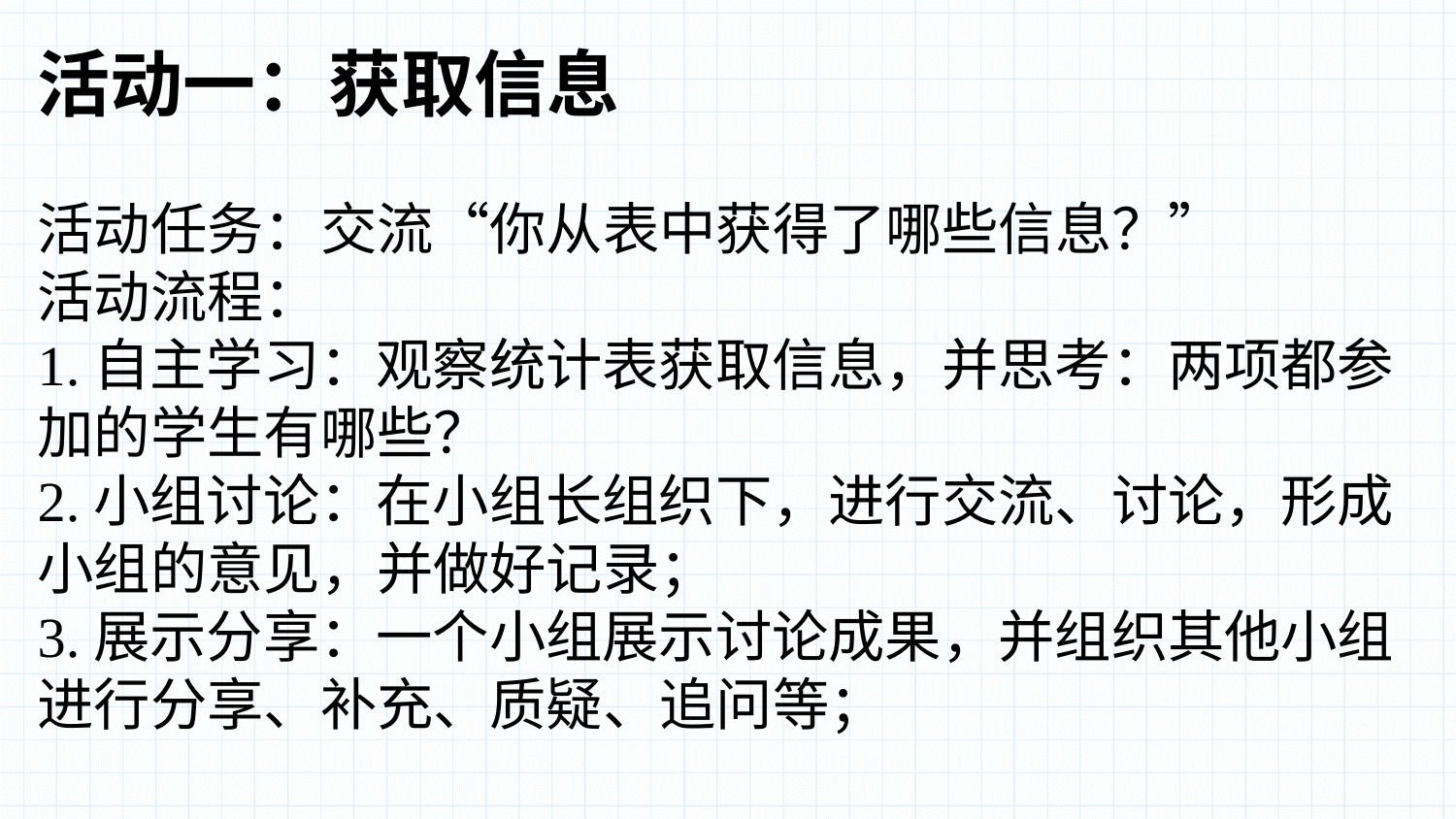

活动一：获取信息

活动任务：交流“你从表中获得了哪些信息？”
活动流程：
1.自主学习：观察统计表获取信息，并思考：两项都参加的学生有哪些？
2.小组讨论：在小组长组织下，进行交流、讨论，形成小组的意见，并做好记录；
3.展示分享：一个小组展示讨论成果，并组织其他小组进行分享、补充、质疑、追问等；